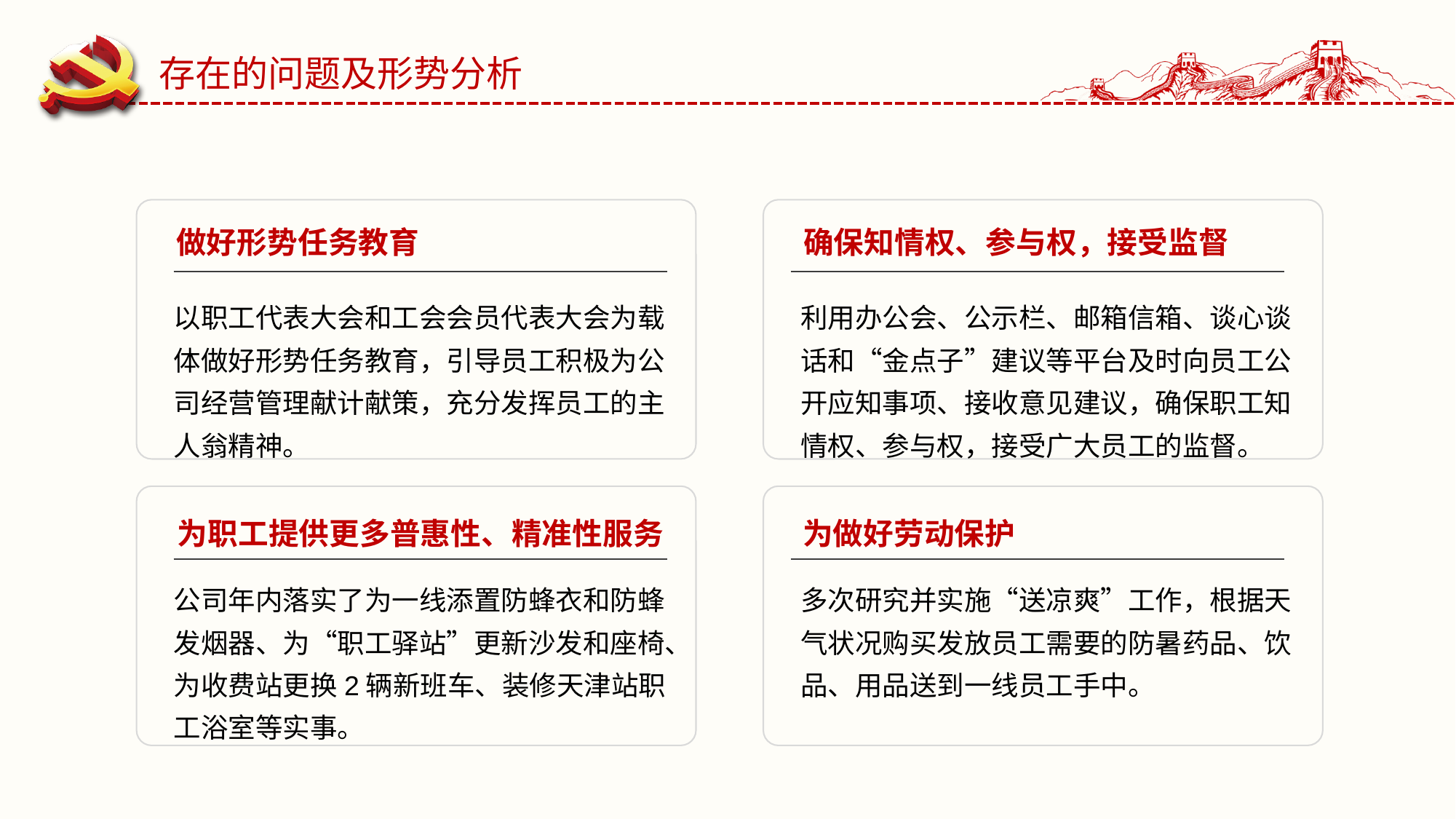

存在的问题及形势分析

做好形势任务教育
确保知情权、参与权，接受监督
以职工代表大会和工会会员代表大会为载体做好形势任务教育，引导员工积极为公司经营管理献计献策，充分发挥员工的主人翁精神。
利用办公会、公示栏、邮箱信箱、谈心谈话和“金点子”建议等平台及时向员工公开应知事项、接收意见建议，确保职工知情权、参与权，接受广大员工的监督。

为职工提供更多普惠性、精准性服务
为做好劳动保护
公司年内落实了为一线添置防蜂衣和防蜂发烟器、为“职工驿站”更新沙发和座椅、为收费站更换2辆新班车、装修天津站职工浴室等实事。
多次研究并实施“送凉爽”工作，根据天气状况购买发放员工需要的防暑药品、饮品、用品送到一线员工手中。